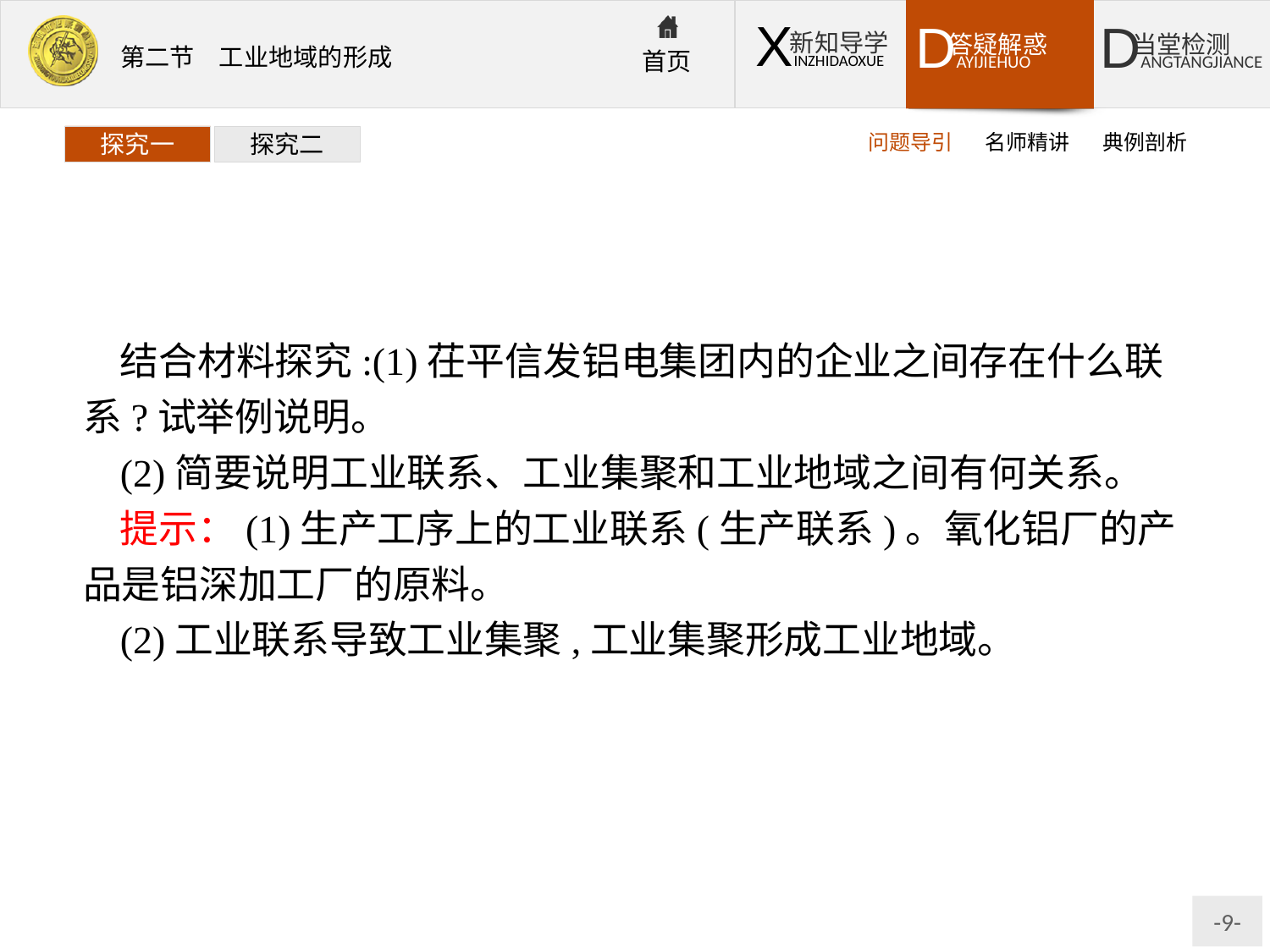

问题导引
名师精讲
典例剖析
探究一
探究二
结合材料探究:(1)茌平信发铝电集团内的企业之间存在什么联系?试举例说明。
(2)简要说明工业联系、工业集聚和工业地域之间有何关系。
提示：(1)生产工序上的工业联系(生产联系)。氧化铝厂的产品是铝深加工厂的原料。
(2)工业联系导致工业集聚,工业集聚形成工业地域。